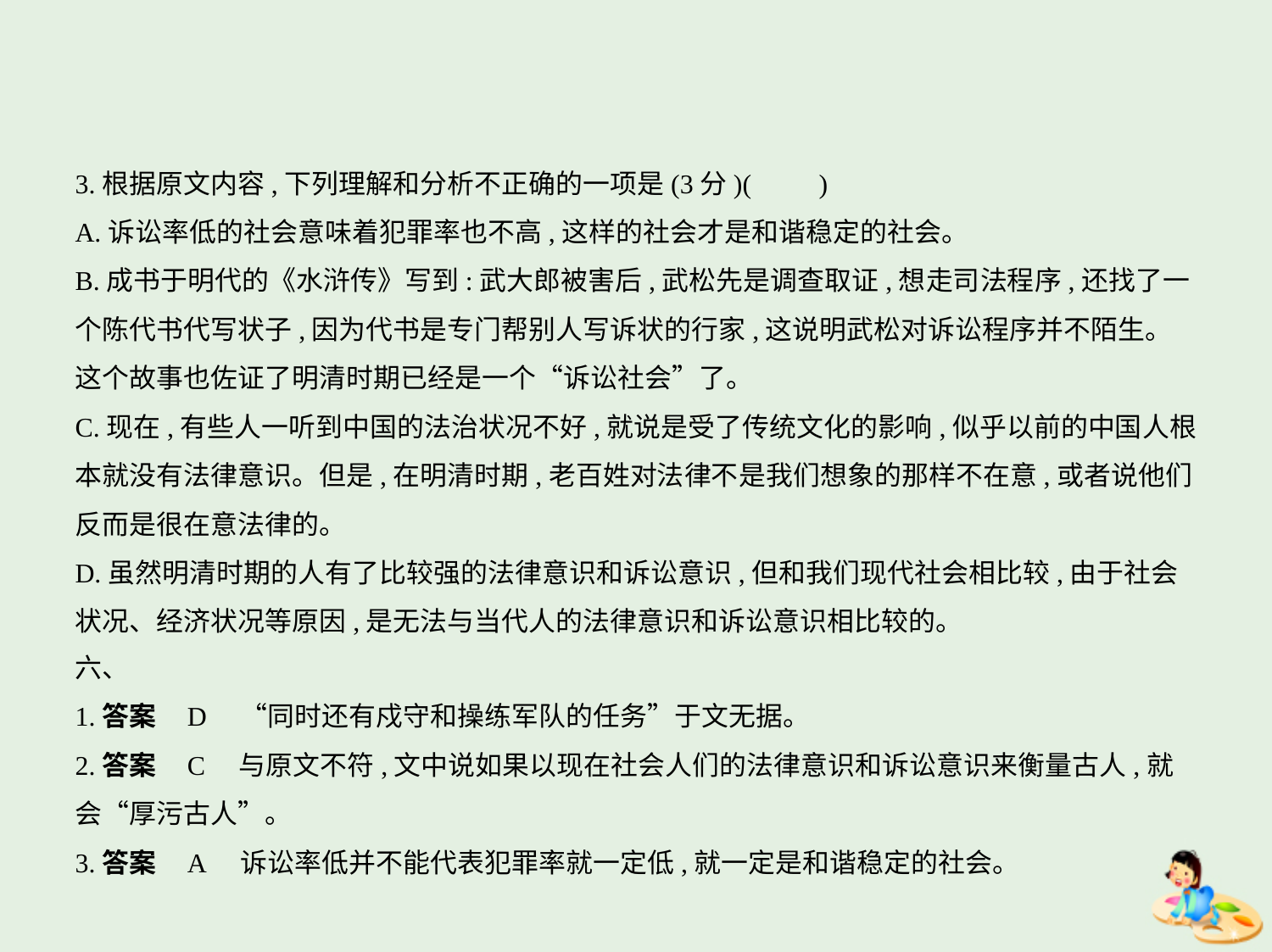

3.根据原文内容,下列理解和分析不正确的一项是(3分)(　　)
A.诉讼率低的社会意味着犯罪率也不高,这样的社会才是和谐稳定的社会。
B.成书于明代的《水浒传》写到:武大郎被害后,武松先是调查取证,想走司法程序,还找了一
个陈代书代写状子,因为代书是专门帮别人写诉状的行家,这说明武松对诉讼程序并不陌生。
这个故事也佐证了明清时期已经是一个“诉讼社会”了。
C.现在,有些人一听到中国的法治状况不好,就说是受了传统文化的影响,似乎以前的中国人根
本就没有法律意识。但是,在明清时期,老百姓对法律不是我们想象的那样不在意,或者说他们
反而是很在意法律的。
D.虽然明清时期的人有了比较强的法律意识和诉讼意识,但和我们现代社会相比较,由于社会
状况、经济状况等原因,是无法与当代人的法律意识和诉讼意识相比较的。
六、
1.答案    D　“同时还有戍守和操练军队的任务”于文无据。
2.答案    C　与原文不符,文中说如果以现在社会人们的法律意识和诉讼意识来衡量古人,就
会“厚污古人”。
3.答案    A　诉讼率低并不能代表犯罪率就一定低,就一定是和谐稳定的社会。